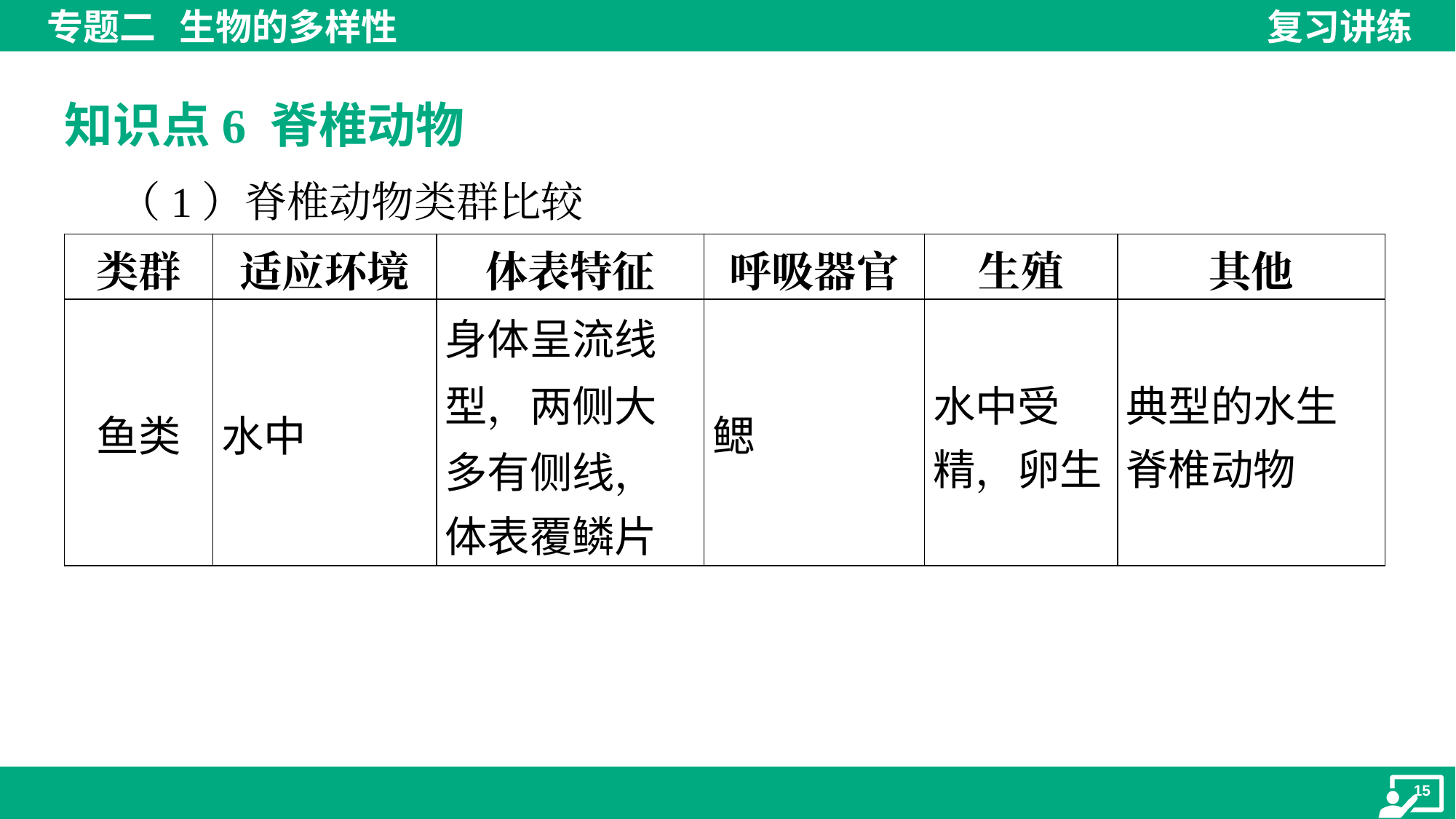

知识点6 脊椎动物
    （1）脊椎动物类群比较
| 类群 | 适应环境 | 体表特征 | 呼吸器官 | 生殖 | 其他 |
| --- | --- | --- | --- | --- | --- |
| 鱼类 | 水中 | 身体呈流线 型，两侧大 多有侧线， 体表覆鳞片 | 鳃 | 水中受 精，卵生 | 典型的水生 脊椎动物 |